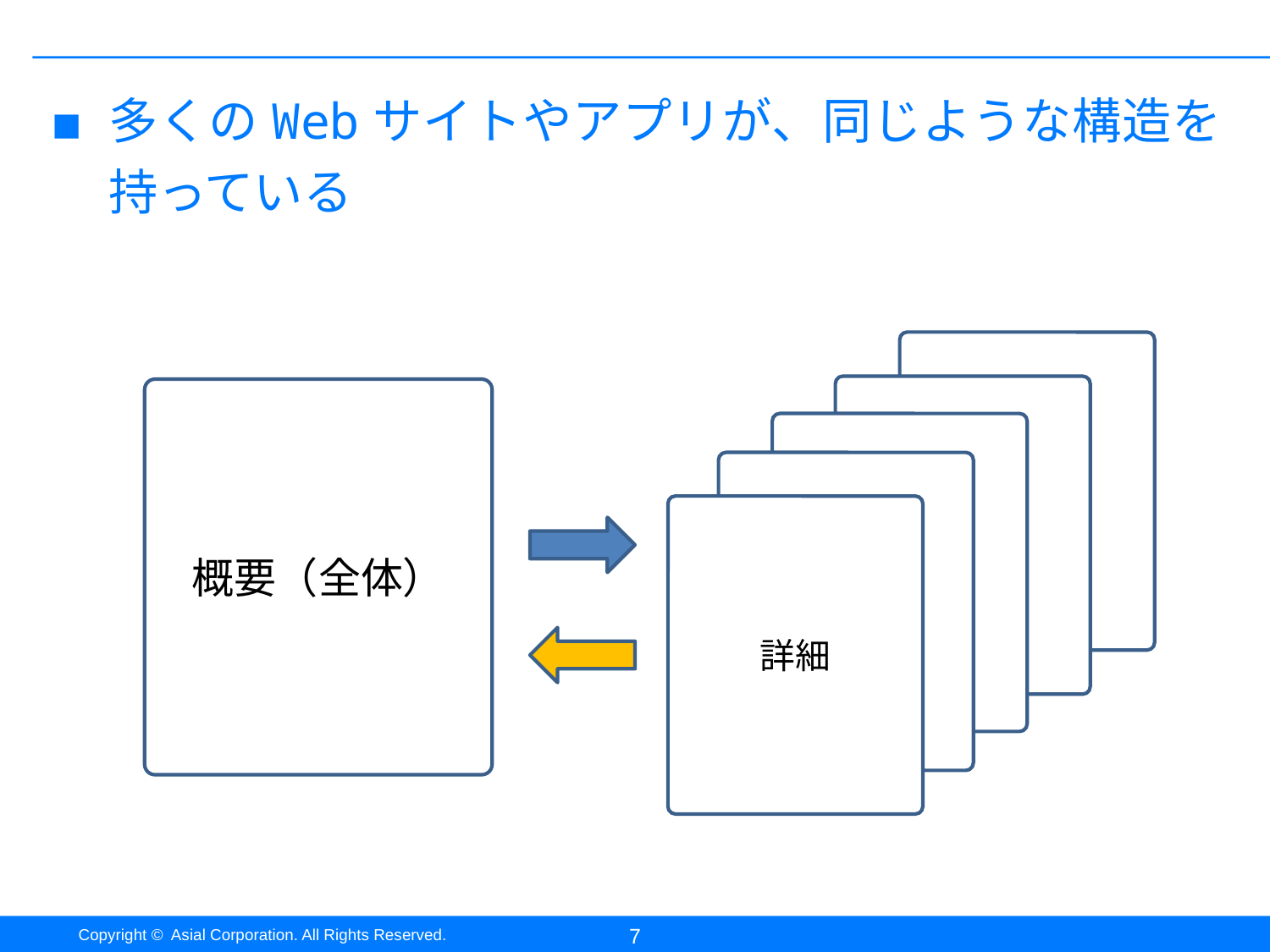

#

多くのWebサイトやアプリが、同じような構造を持っている
詳細
詳細
概要（全体）
詳細
詳細
詳細

7